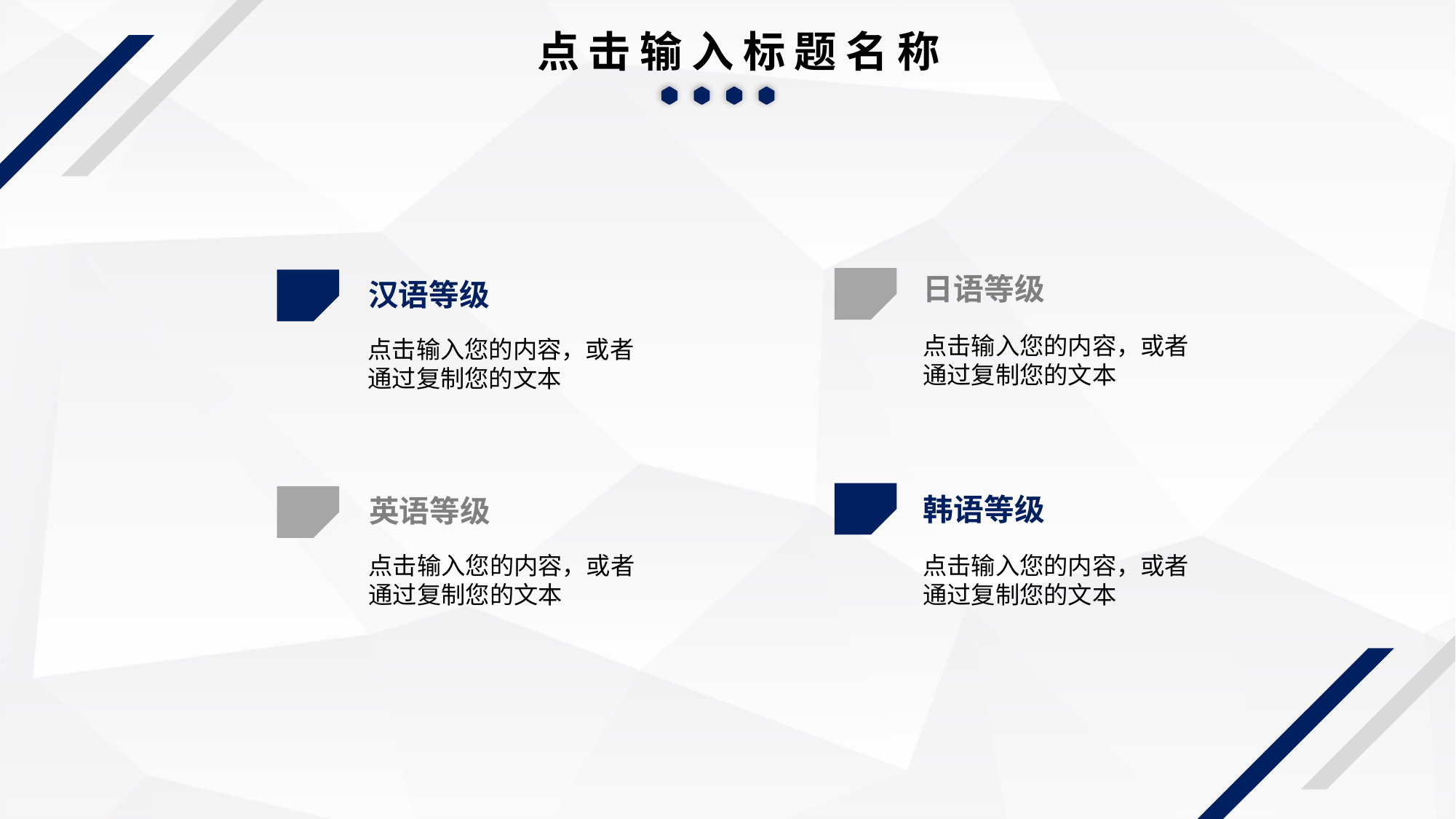

点击输入标题名称

日语等级

汉语等级
点击输入您的内容，或者通过复制您的文本
点击输入您的内容，或者通过复制您的文本

韩语等级

英语等级
点击输入您的内容，或者通过复制您的文本
点击输入您的内容，或者通过复制您的文本